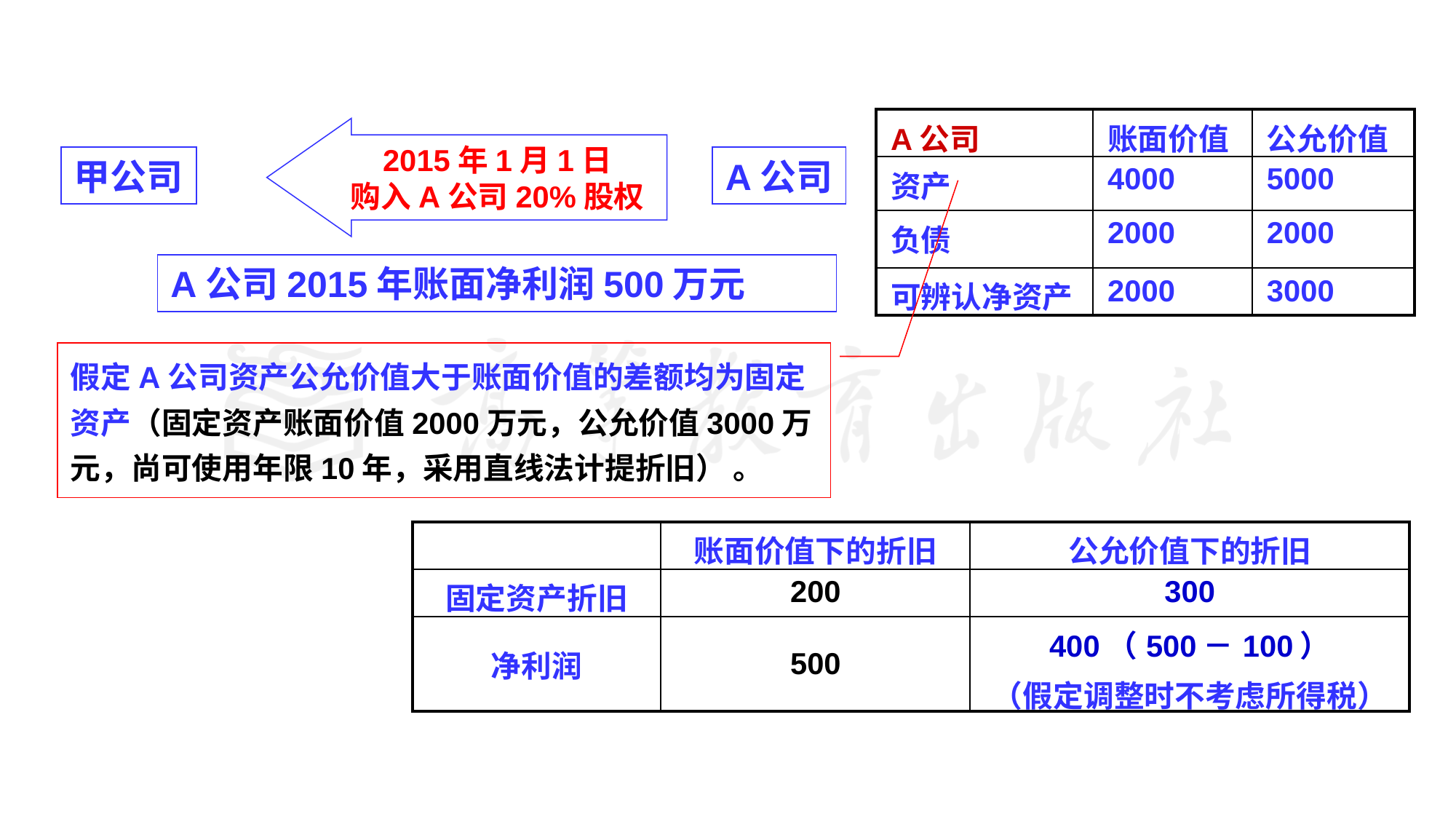

| A公司 | 账面价值 | 公允价值 |
| --- | --- | --- |
| 资产 | 4000 | 5000 |
| 负债 | 2000 | 2000 |
| 可辨认净资产 | 2000 | 3000 |
2015年1月1日
购入A公司20%股权
甲公司
A公司
A公司2015年账面净利润500万元
假定A公司资产公允价值大于账面价值的差额均为固定资产（固定资产账面价值2000万元，公允价值3000万元，尚可使用年限10年，采用直线法计提折旧） 。
|  | 账面价值下的折旧 | 公允价值下的折旧 |
| --- | --- | --- |
| 固定资产折旧 | 200 | 300 |
| 净利润 | 500 | 400（500－100） （假定调整时不考虑所得税） |